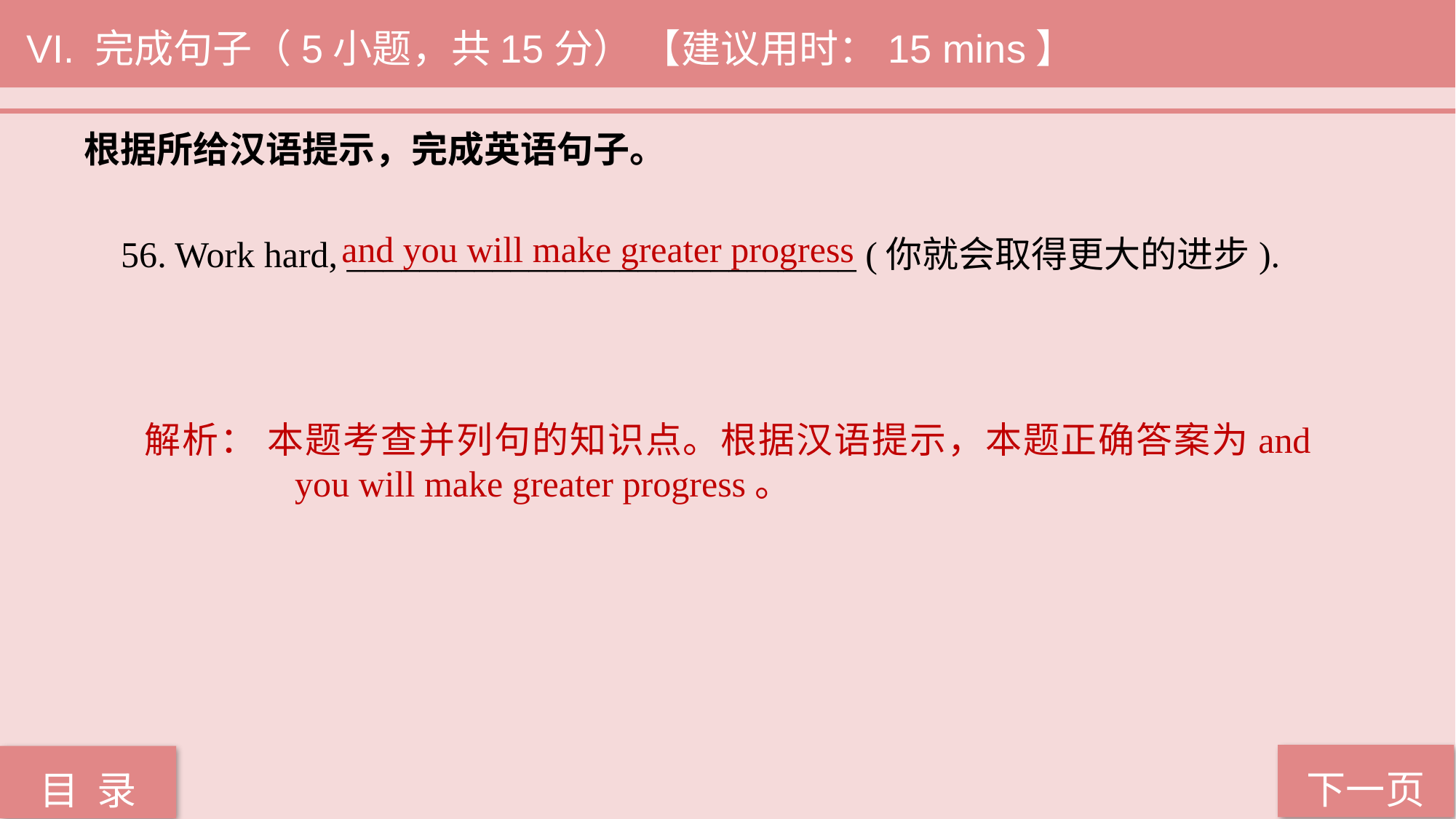

VI. 完成句子（5小题，共15分） 【建议用时：15 mins】
根据所给汉语提示，完成英语句子。
56. Work hard, ____________________________ (你就会取得更大的进步).
and you will make greater progress
解析： 本题考查并列句的知识点。根据汉语提示，本题正确答案为and you will make greater progress。